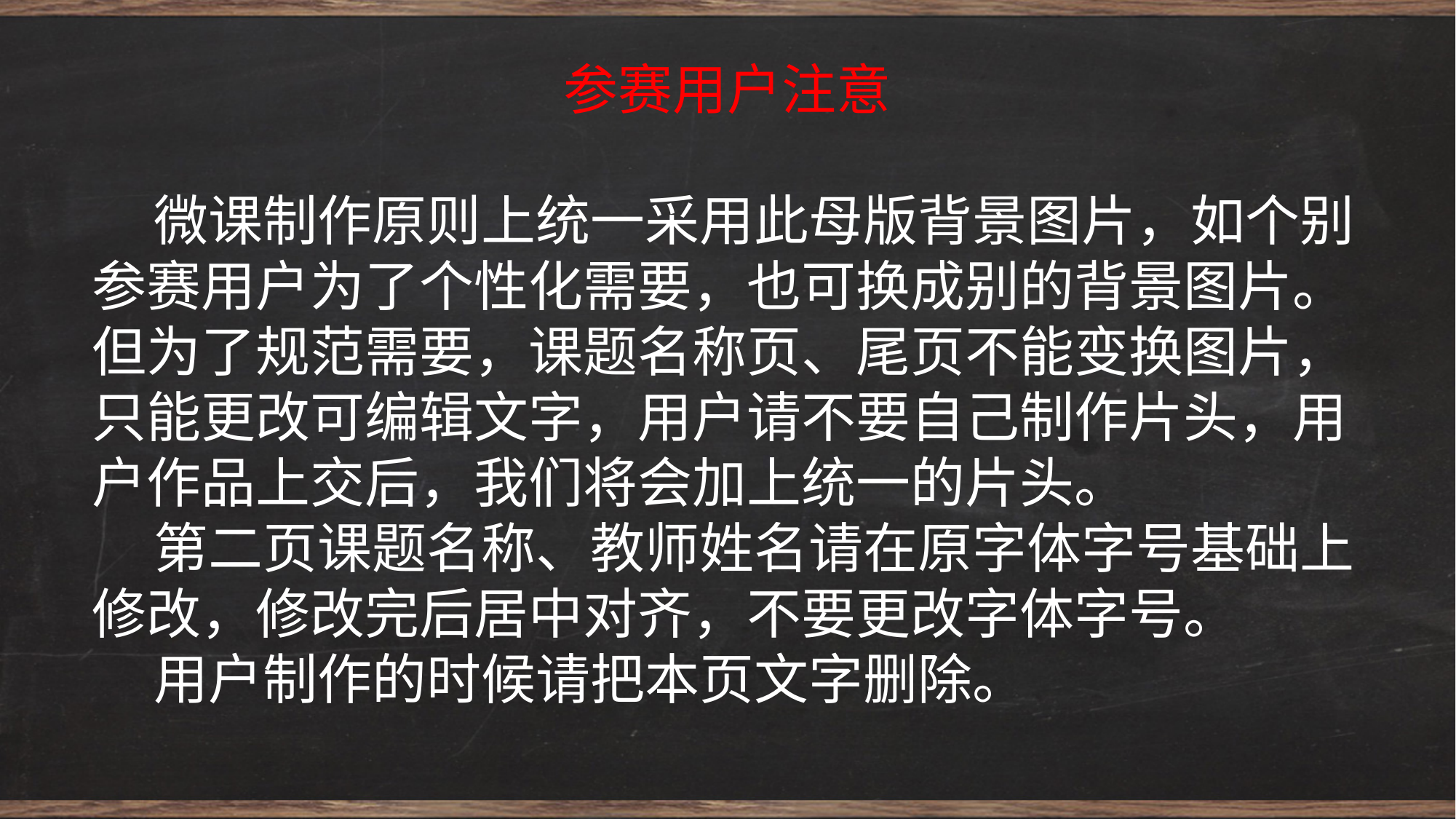

参赛用户注意

    微课制作原则上统一采用此母版背景图片，如个别参赛用户为了个性化需要，也可换成别的背景图片。但为了规范需要，课题名称页、尾页不能变换图片，只能更改可编辑文字，用户请不要自己制作片头，用户作品上交后，我们将会加上统一的片头。
    第二页课题名称、教师姓名请在原字体字号基础上修改，修改完后居中对齐，不要更改字体字号。
    用户制作的时候请把本页文字删除。